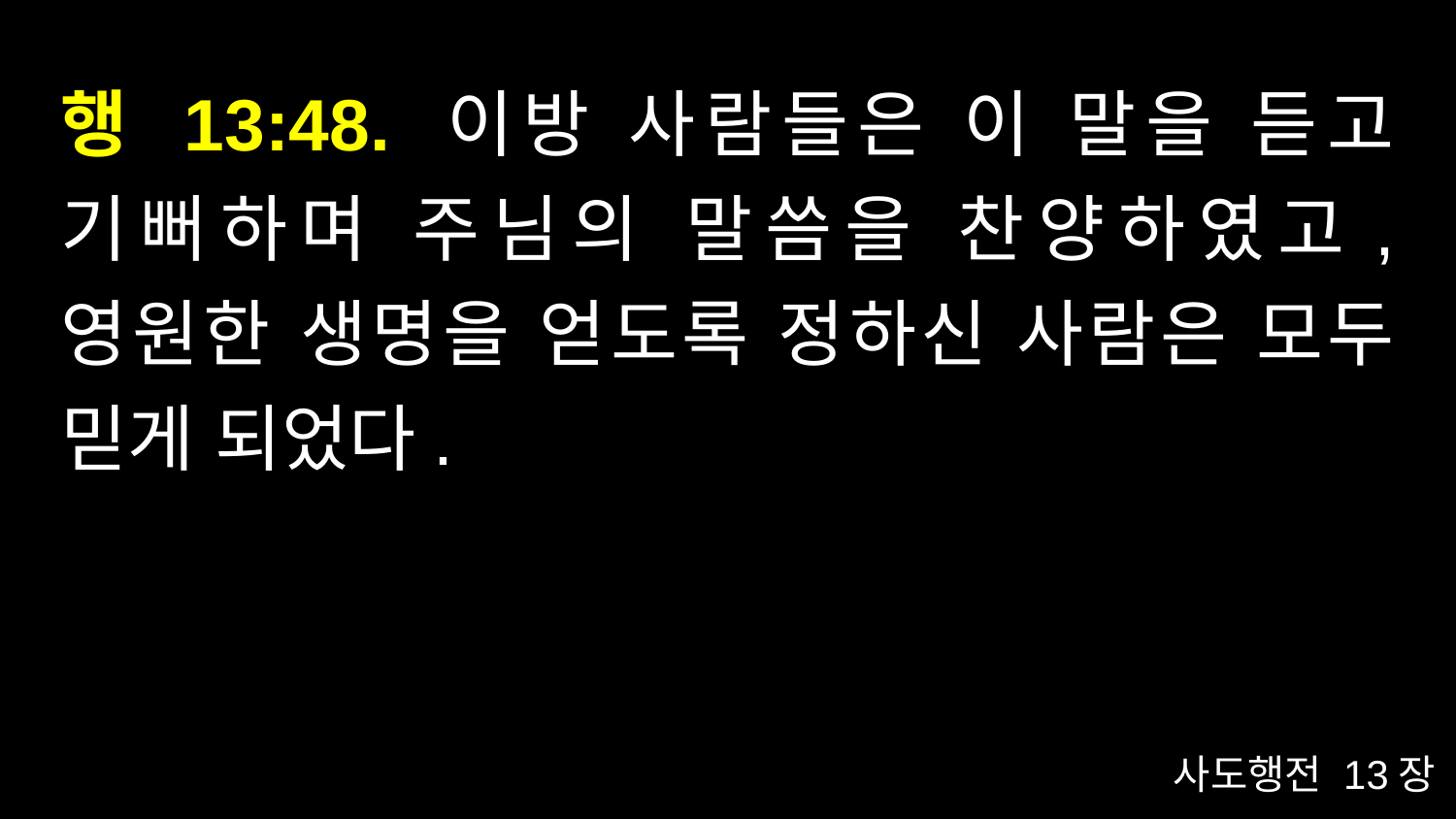

# 행 13:48. 이방 사람들은 이 말을 듣고 기뻐하며 주님의 말씀을 찬양하였고, 영원한 생명을 얻도록 정하신 사람은 모두 믿게 되었다.
사도행전 13장